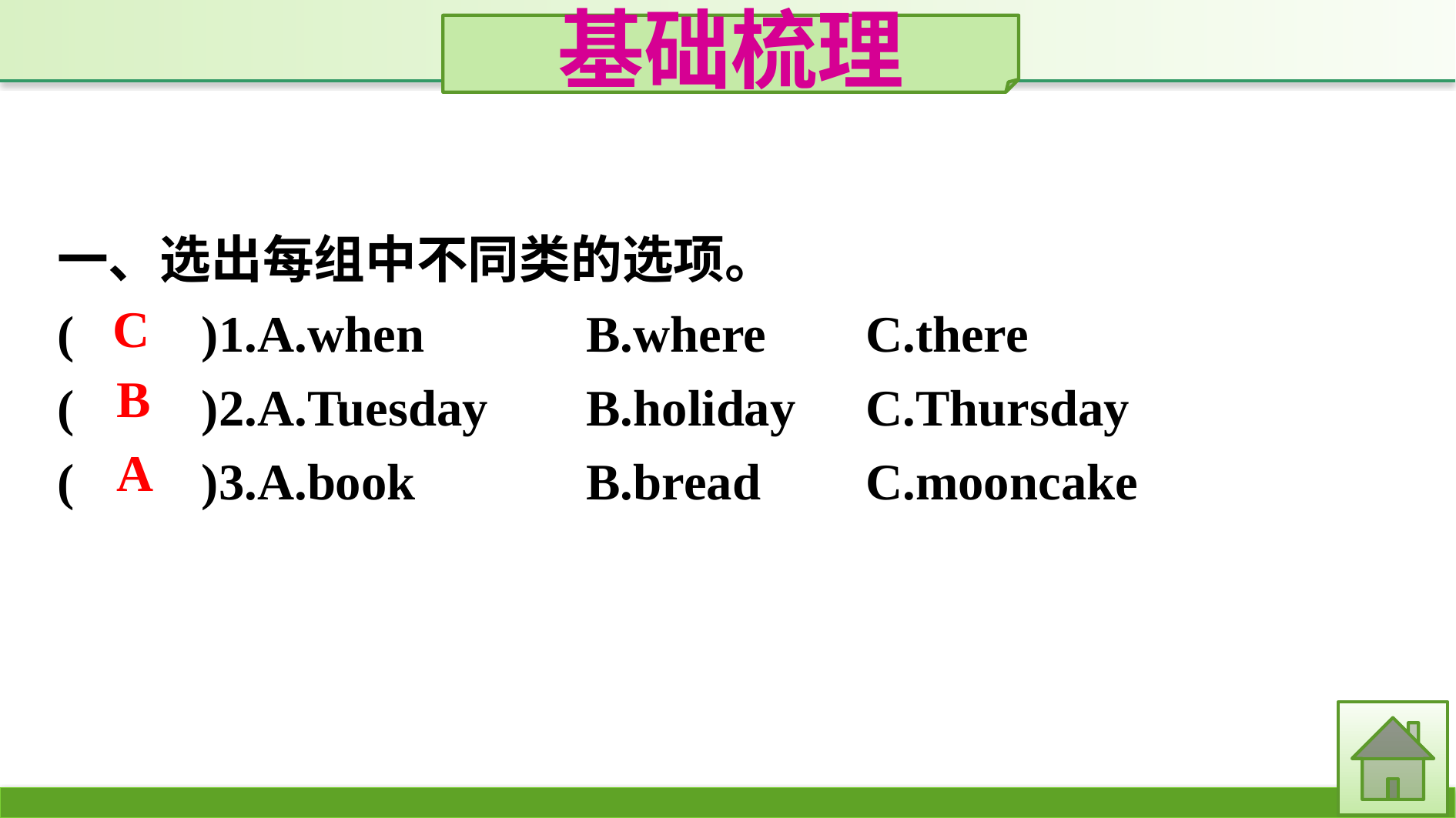

基础梳理
一、选出每组中不同类的选项。
(　　)1.A.when		B.where	C.there
(　　)2.A.Tuesday	B.holiday	C.Thursday
(　　)3.A.book		B.bread	C.mooncake
C
B
A